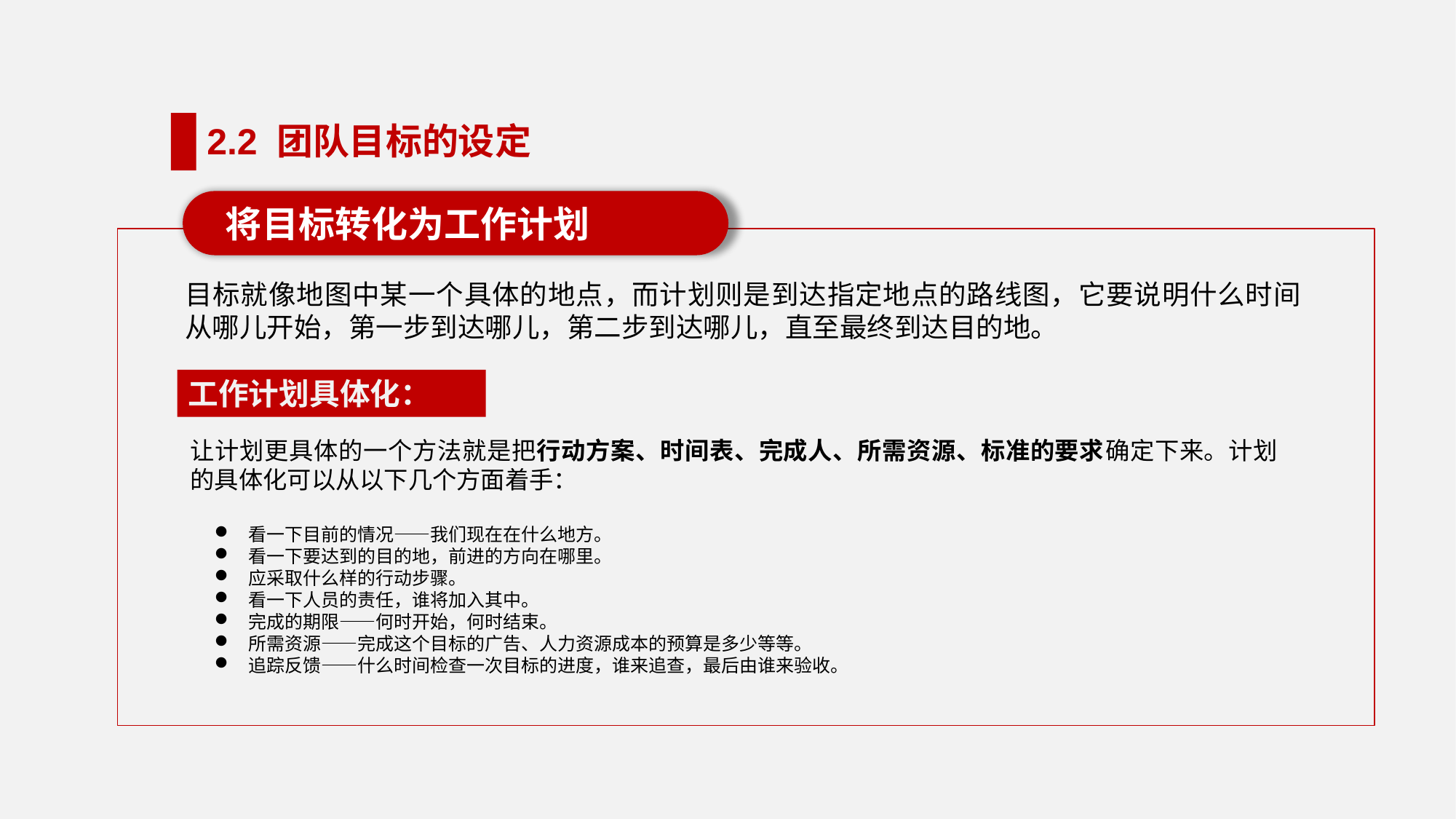

2.2 团队目标的设定

将目标转化为工作计划

目标就像地图中某一个具体的地点，而计划则是到达指定地点的路线图，它要说明什么时间从哪儿开始，第一步到达哪儿，第二步到达哪儿，直至最终到达目的地。
工作计划具体化：
让计划更具体的一个方法就是把行动方案、时间表、完成人、所需资源、标准的要求确定下来。计划的具体化可以从以下几个方面着手：
看一下目前的情况——我们现在在什么地方。
看一下要达到的目的地，前进的方向在哪里。
应采取什么样的行动步骤。
看一下人员的责任，谁将加入其中。
完成的期限——何时开始，何时结束。
所需资源——完成这个目标的广告、人力资源成本的预算是多少等等。
追踪反馈——什么时间检查一次目标的进度，谁来追查，最后由谁来验收。